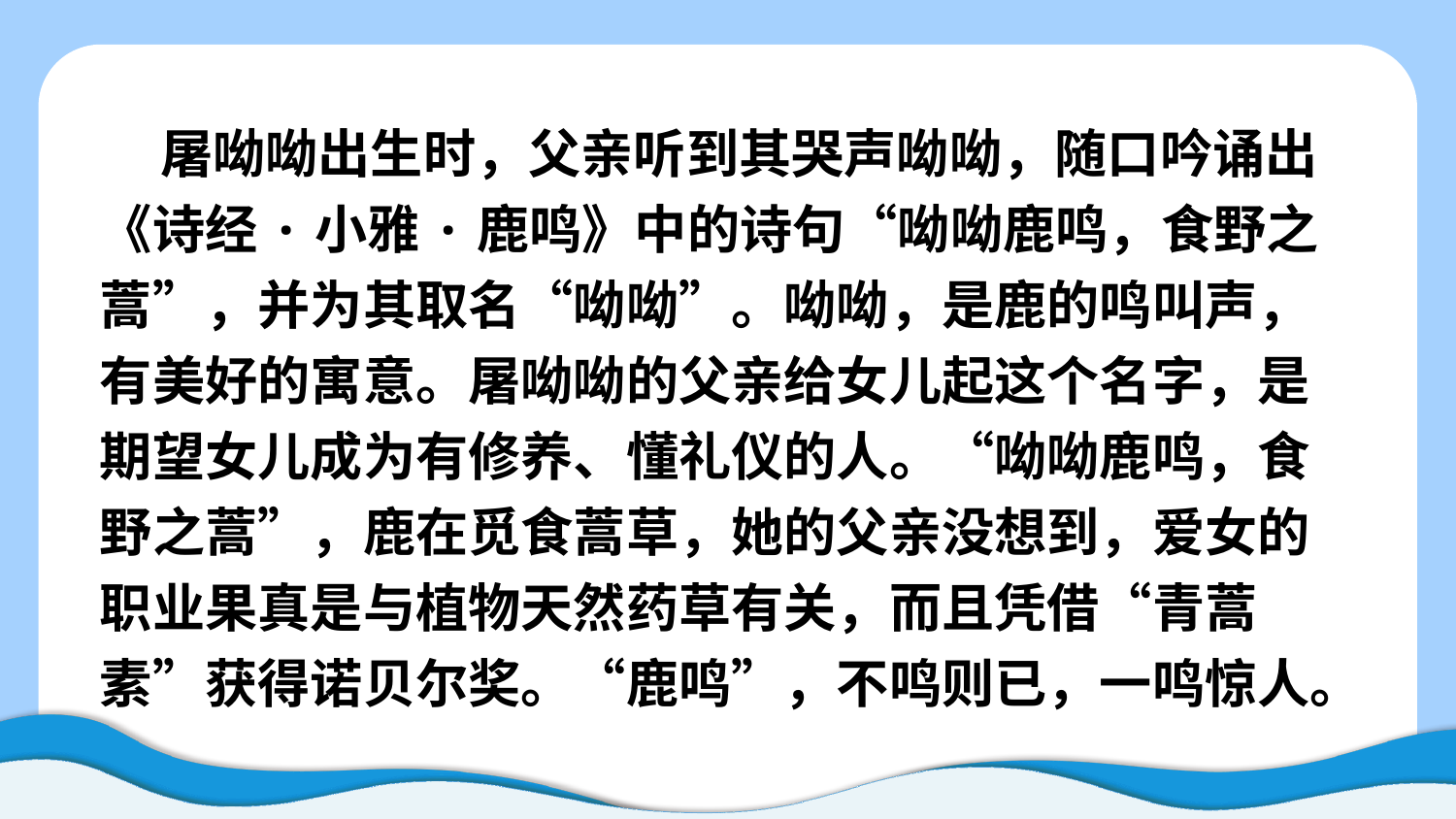

屠呦呦出生时，父亲听到其哭声呦呦，随口吟诵出《诗经·小雅·鹿鸣》中的诗句“呦呦鹿鸣，食野之蒿”，并为其取名“呦呦”。呦呦，是鹿的鸣叫声，有美好的寓意。屠呦呦的父亲给女儿起这个名字，是期望女儿成为有修养、懂礼仪的人。“呦呦鹿鸣，食野之蒿”，鹿在觅食蒿草，她的父亲没想到，爱女的职业果真是与植物天然药草有关，而且凭借“青蒿素”获得诺贝尔奖。“鹿鸣”，不鸣则已，一鸣惊人。